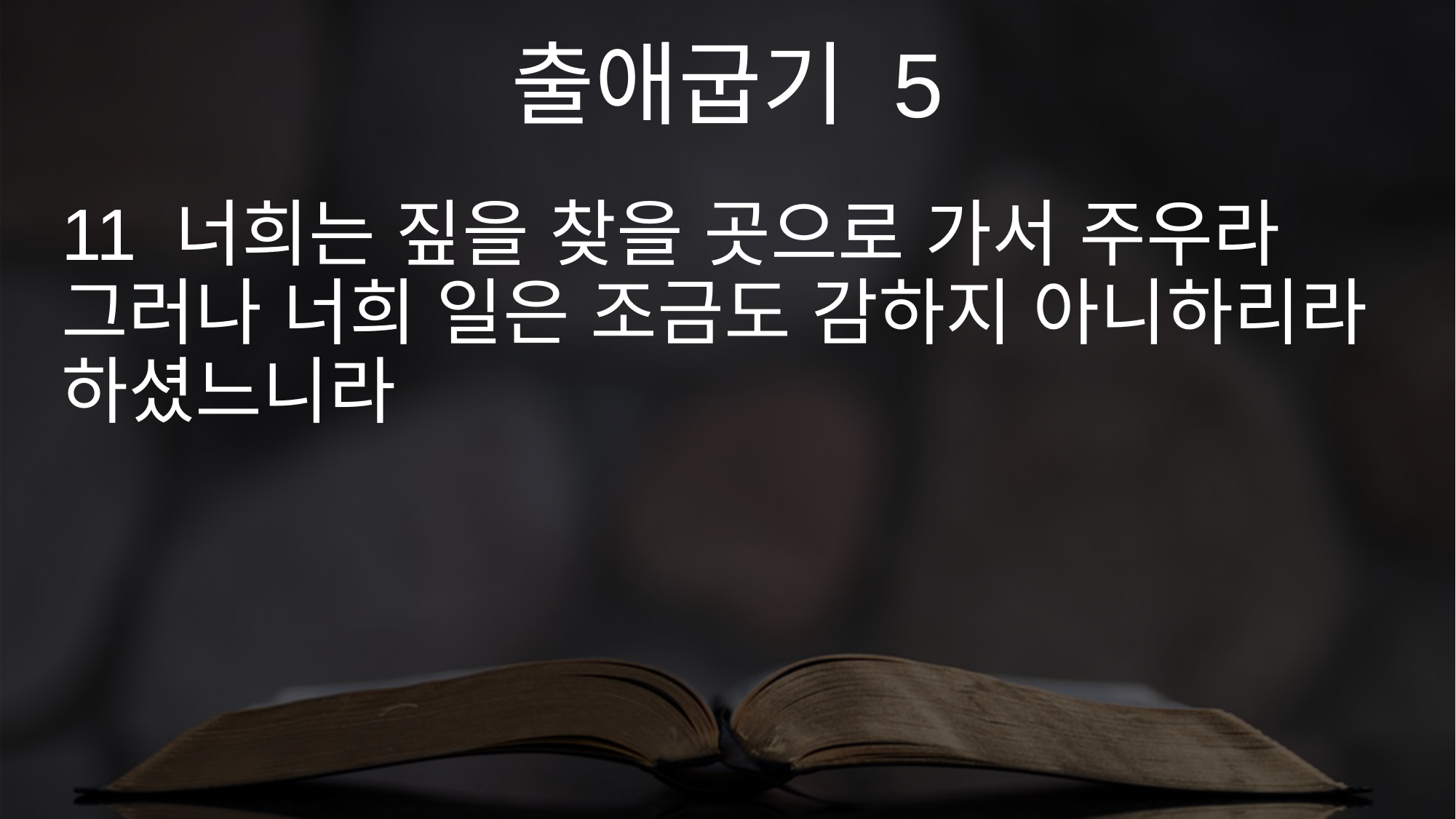

출애굽기 5
11 너희는 짚을 찾을 곳으로 가서 주우라 그러나 너희 일은 조금도 감하지 아니하리라 하셨느니라